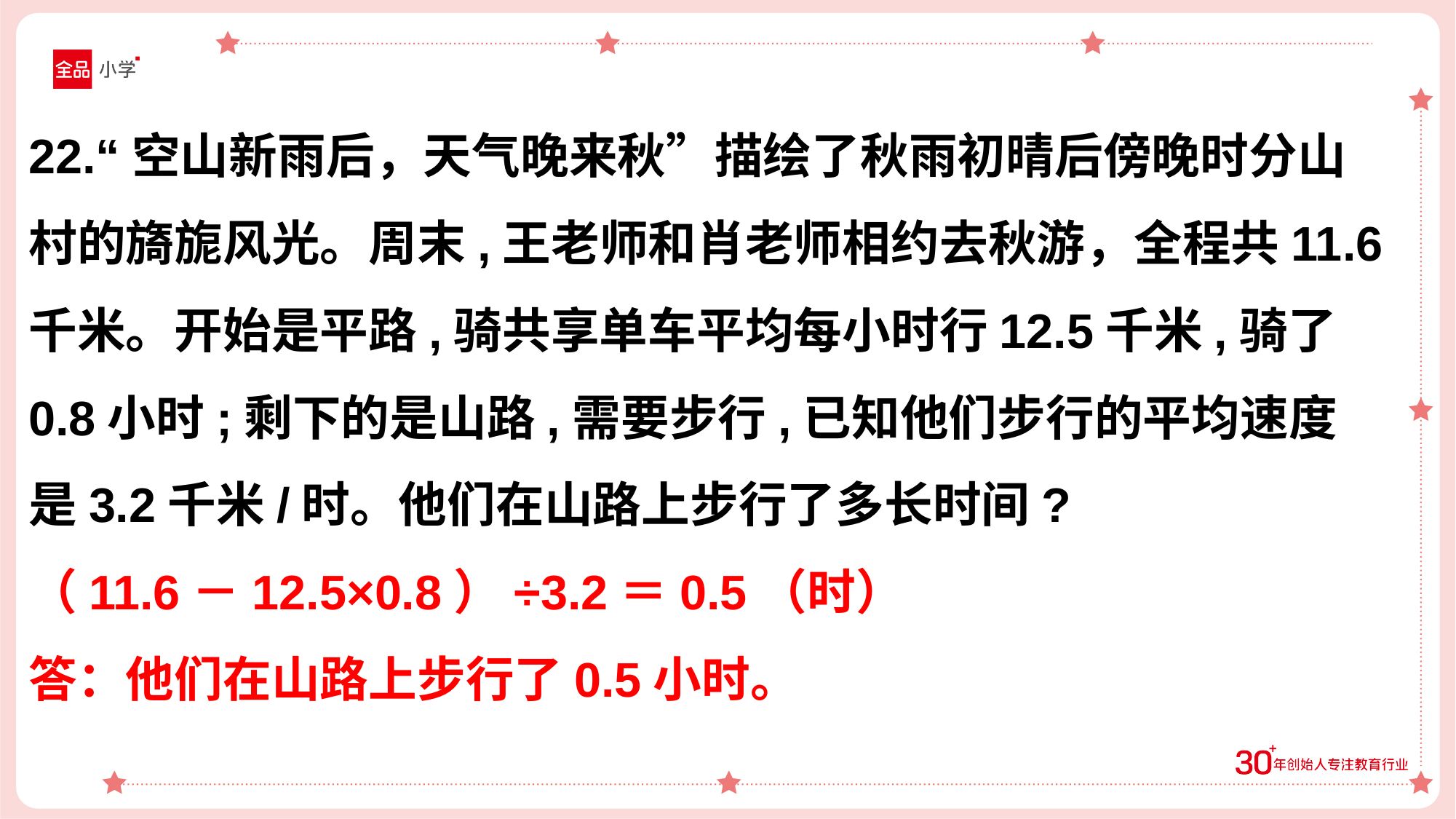

22.“空山新雨后，天气晚来秋”描绘了秋雨初晴后傍晚时分山村的旖旎风光。周末,王老师和肖老师相约去秋游，全程共11.6千米。开始是平路,骑共享单车平均每小时行12.5千米,骑了0.8小时;剩下的是山路,需要步行,已知他们步行的平均速度是3.2千米/时。他们在山路上步行了多长时间?
（11.6－12.5×0.8）÷3.2＝0.5（时）
答：他们在山路上步行了0.5小时。